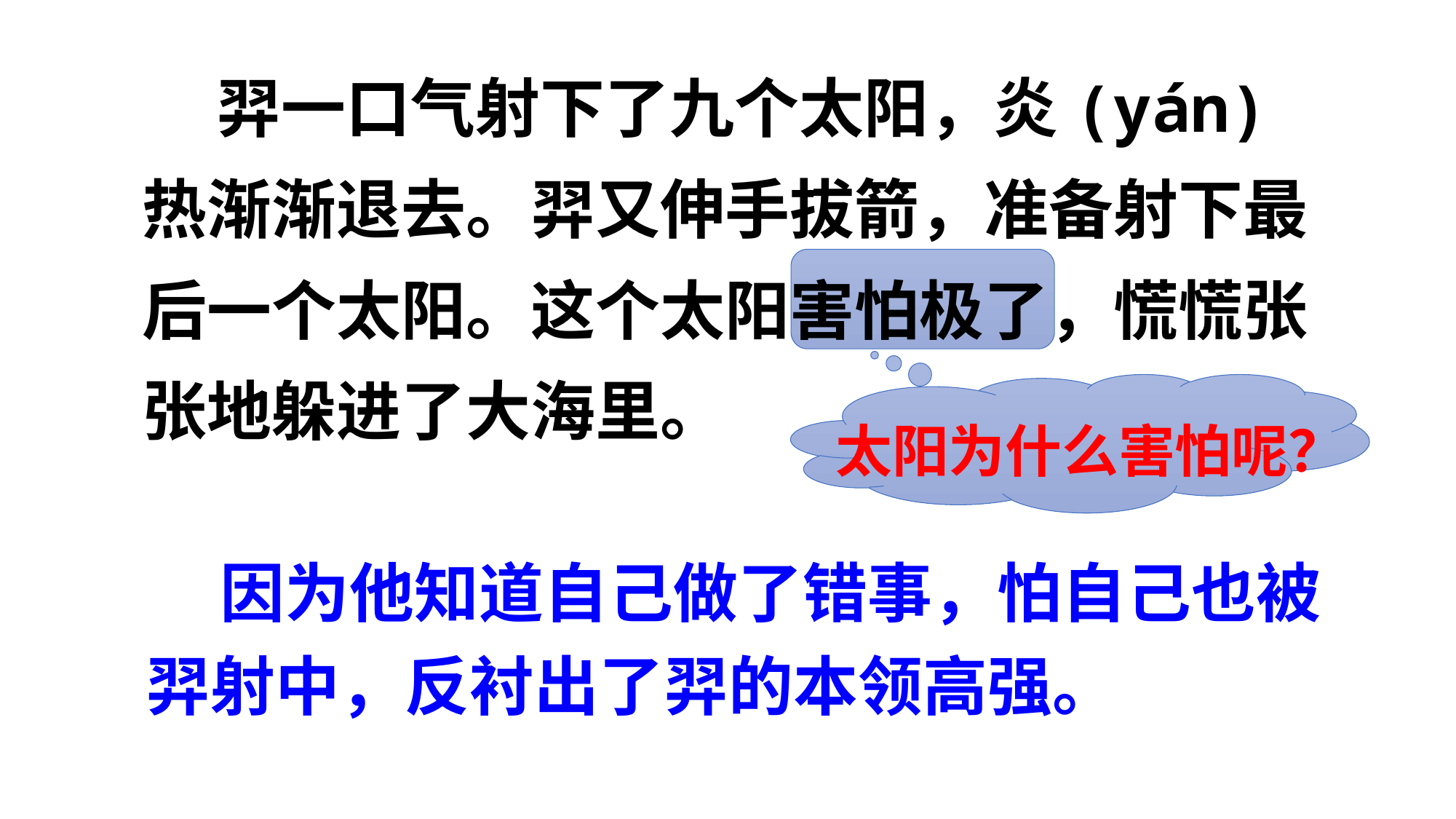

羿一口气射下了九个太阳，炎(yán)热渐渐退去。羿又伸手拔箭，准备射下最后一个太阳。这个太阳害怕极了，慌慌张张地躲进了大海里。
状元成才路
状元成才路
状元成才路
状元成才路
状元成才路
状元成才路
状元成才路
状元成才路
状元成才路
状元成才路
状元成才路
状元成才路
状元成才路
状元成才路
状元成才路

状元成才路
状元成才路
状元成才路
状元成才路
状元成才路
状元成才路
状元成才路
状元成才路
状元成才路
状元成才路
状元成才路
状元成才路
状元成才路
状元成才路
状元成才路
状元成才路
状元成才路
状元成才路
状元成才路
状元成才路
状元成才路
状元成才路
状元成才路
状元成才路
状元成才路
状元成才路
状元成才路

太阳为什么害怕呢？
状元成才路
状元成才路
状元成才路
状元成才路
状元成才路
状元成才路
状元成才路
状元成才路
状元成才路
状元成才路
状元成才路
状元成才路
状元成才路
状元成才路
状元成才路
状元成才路
状元成才路
状元成才路
状元成才路
状元成才路
状元成才路
状元成才路
状元成才路
状元成才路
状元成才路
状元成才路
状元成才路
状元成才路
状元成才路
状元成才路
状元成才路
状元成才路
状元成才路
状元成才路
    因为他知道自己做了错事，怕自己也被羿射中，反衬出了羿的本领高强。
状元成才路
状元成才路
状元成才路
状元成才路
状元成才路
状元成才路
状元成才路
状元成才路
状元成才路
状元成才路
状元成才路
状元成才路
状元成才路
状元成才路
状元成才路
状元成才路
状元成才路
状元成才路
状元成才路
状元成才路
状元成才路
状元成才路
状元成才路
状元成才路